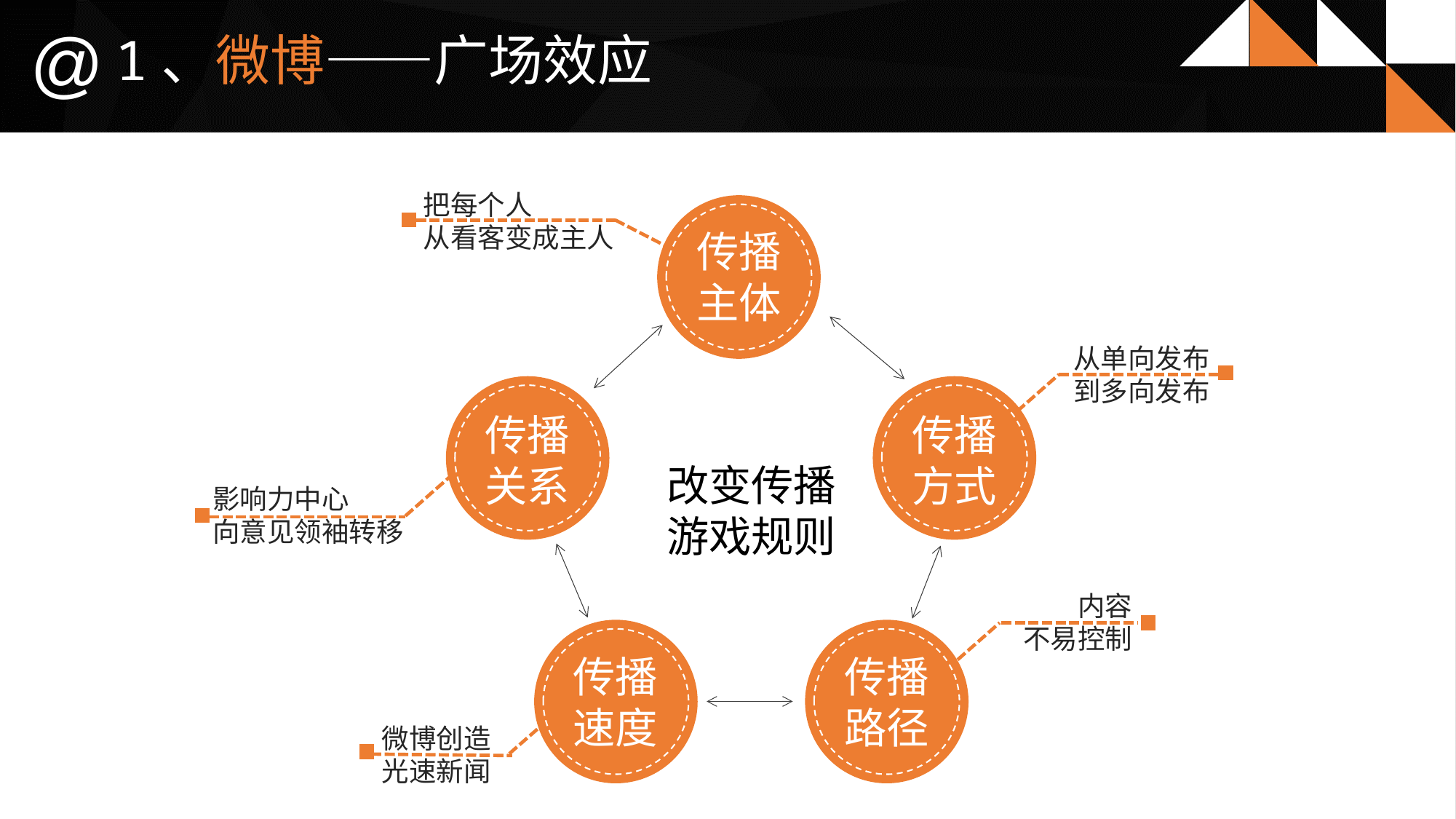

@
1、微博——广场效应

把每个人
从看客变成主人

传播
主体
从单向发布
到多向发布

传播
方式
传播
关系
改变传播
游戏规则
影响力中心
向意见领袖转移

内容
不易控制

传播
路径
传播
速度
微博创造
光速新闻